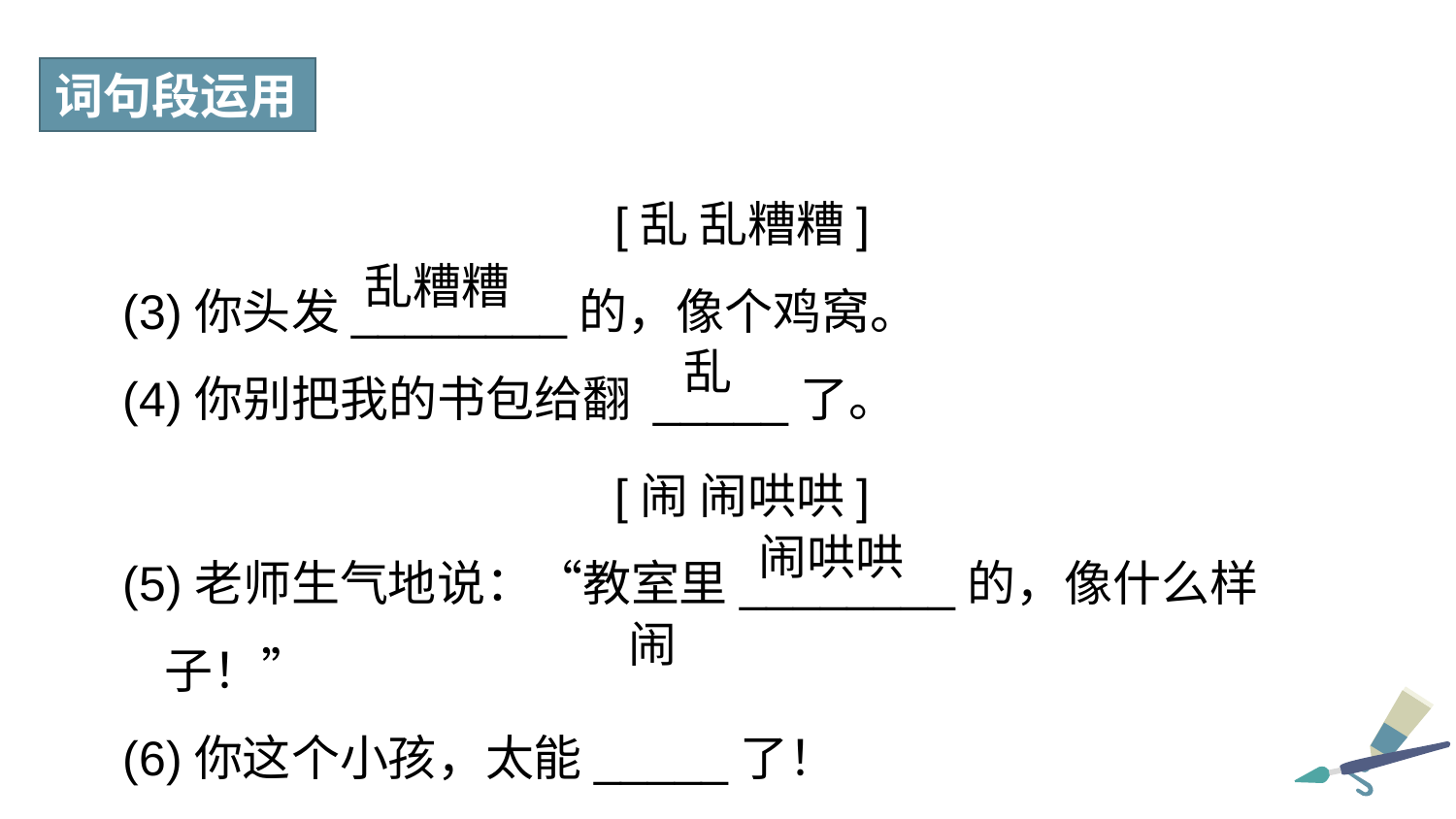

词句段运用
[乱 乱糟糟]
(3)你头发________的，像个鸡窝。
(4)你别把我的书包给翻 _____了。
[闹 闹哄哄]
(5)老师生气地说：“教室里________的，像什么样子！”
(6)你这个小孩，太能_____了！
乱糟糟
乱
闹哄哄
闹